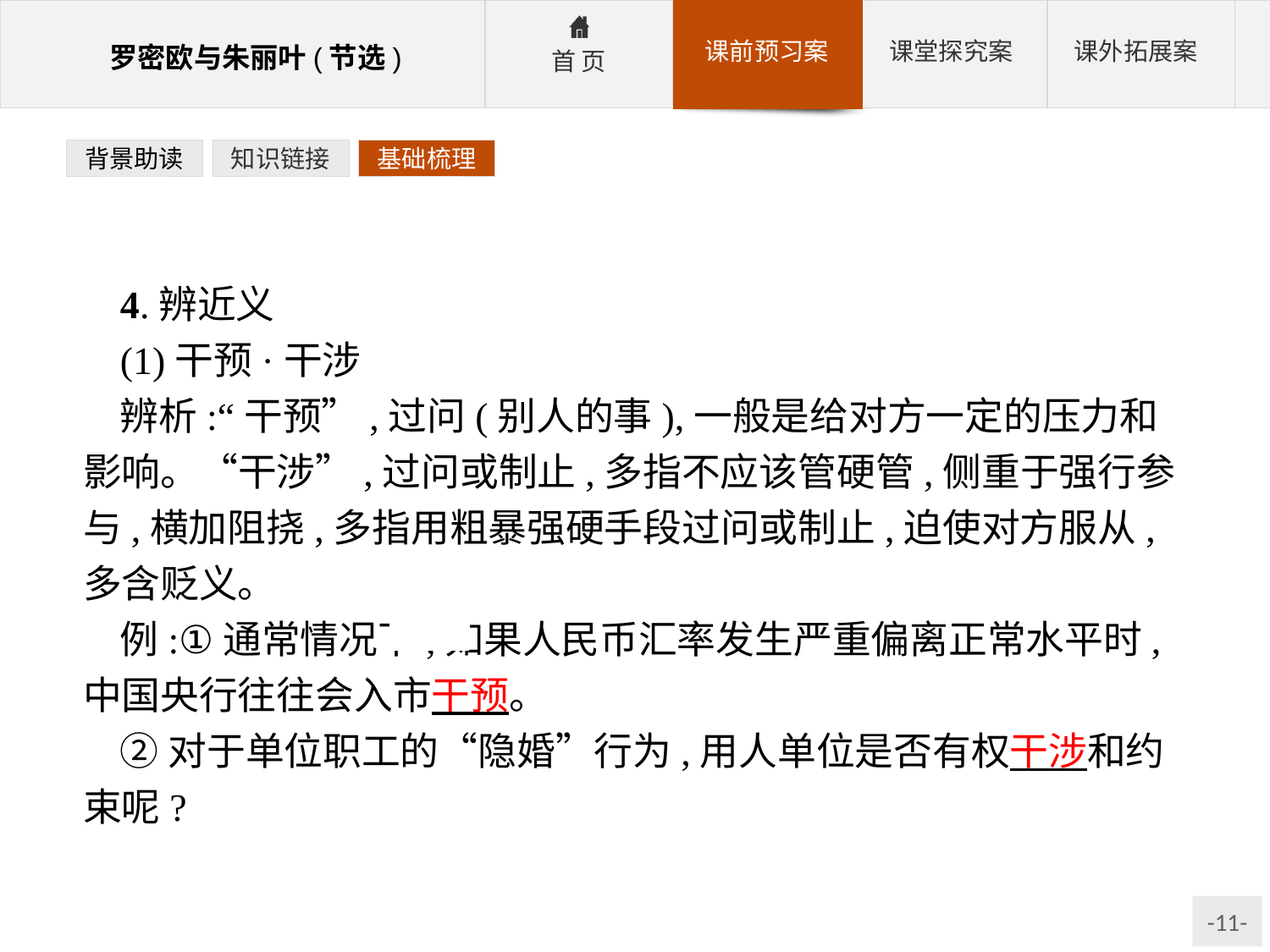

背景助读
知识链接
基础梳理
4.辨近义
(1)干预·干涉
辨析:“干预”,过问(别人的事),一般是给对方一定的压力和影响。“干涉”,过问或制止,多指不应该管硬管,侧重于强行参与,横加阻挠,多指用粗暴强硬手段过问或制止,迫使对方服从,多含贬义。
例:①通常情况下,如果人民币汇率发生严重偏离正常水平时,中国央行往往会入市干预。
②对于单位职工的“隐婚”行为,用人单位是否有权干涉和约束呢?